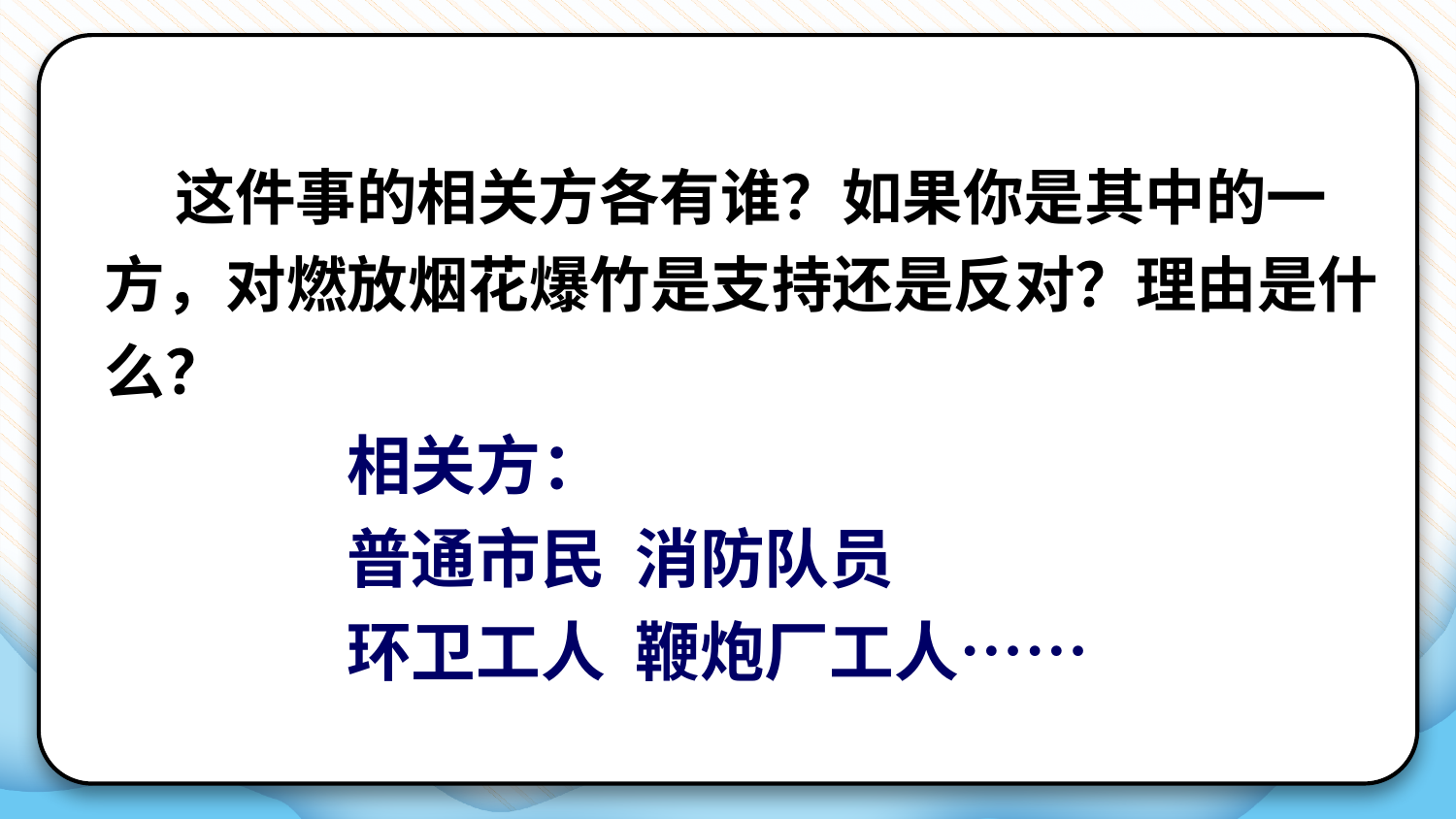

这件事的相关方各有谁？如果你是其中的一方，对燃放烟花爆竹是支持还是反对？理由是什么？
相关方：
普通市民  消防队员
环卫工人  鞭炮厂工人……